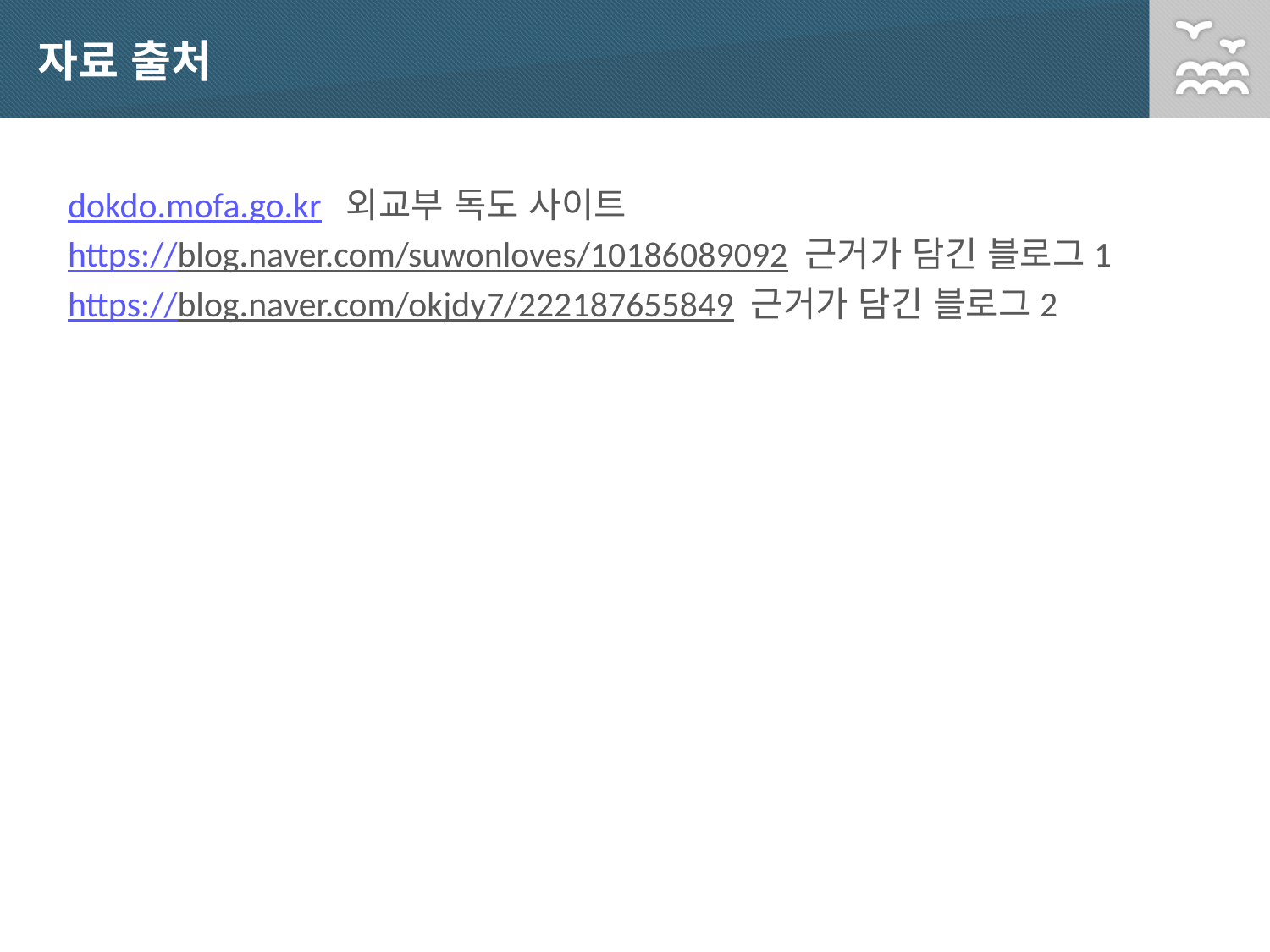

# 자료 출처
dokdo.mofa.go.kr  외교부 독도 사이트
https://blog.naver.com/suwonloves/10186089092 근거가 담긴 블로그1
https://blog.naver.com/okjdy7/222187655849 근거가 담긴 블로그2